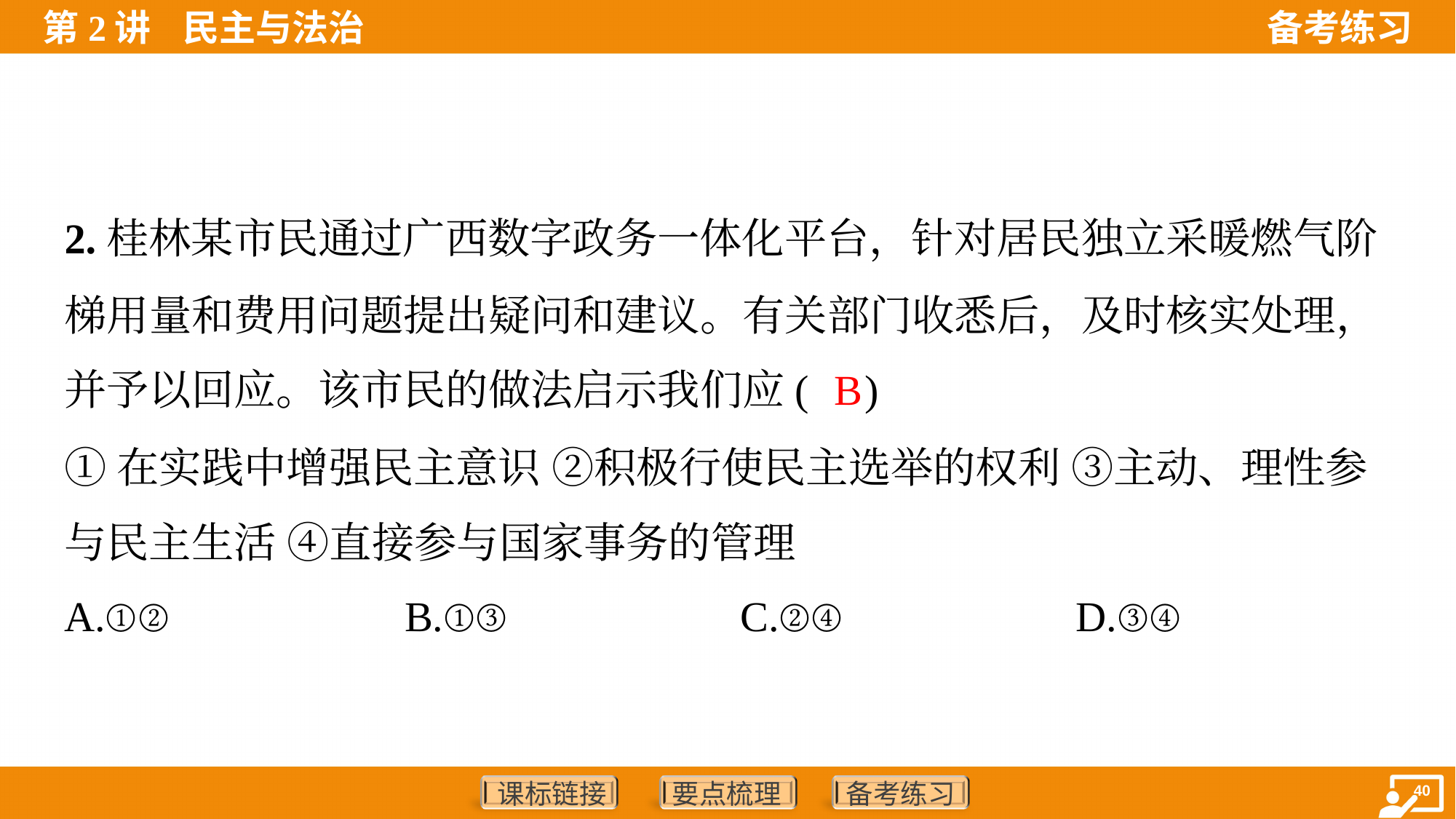

2.桂林某市民通过广西数字政务一体化平台，针对居民独立采暖燃气阶
梯用量和费用问题提出疑问和建议。有关部门收悉后，及时核实处理，
并予以回应。该市民的做法启示我们应(     )
B
①在实践中增强民主意识 ②积极行使民主选举的权利 ③主动、理性参
与民主生活 ④直接参与国家事务的管理
A.①②	B.①③	C.②④	D.③④